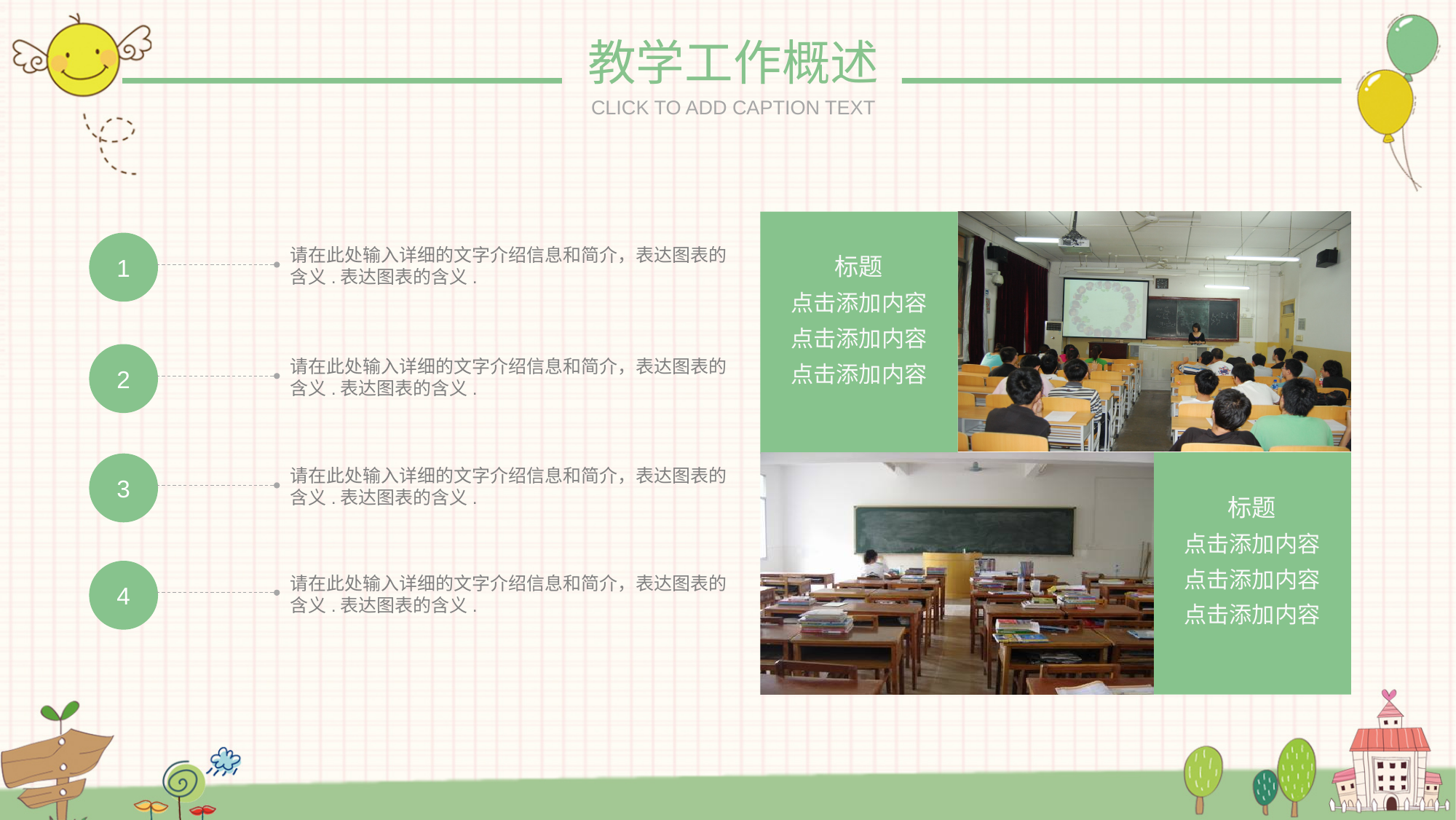

教学工作概述

CLICK TO ADD CAPTION TEXT
标题
点击添加内容
点击添加内容
点击添加内容

标题
点击添加内容
点击添加内容
点击添加内容

1
请在此处输入详细的文字介绍信息和简介，表达图表的含义.表达图表的含义.

2
请在此处输入详细的文字介绍信息和简介，表达图表的含义.表达图表的含义.

3
请在此处输入详细的文字介绍信息和简介，表达图表的含义.表达图表的含义.

4
请在此处输入详细的文字介绍信息和简介，表达图表的含义.表达图表的含义.